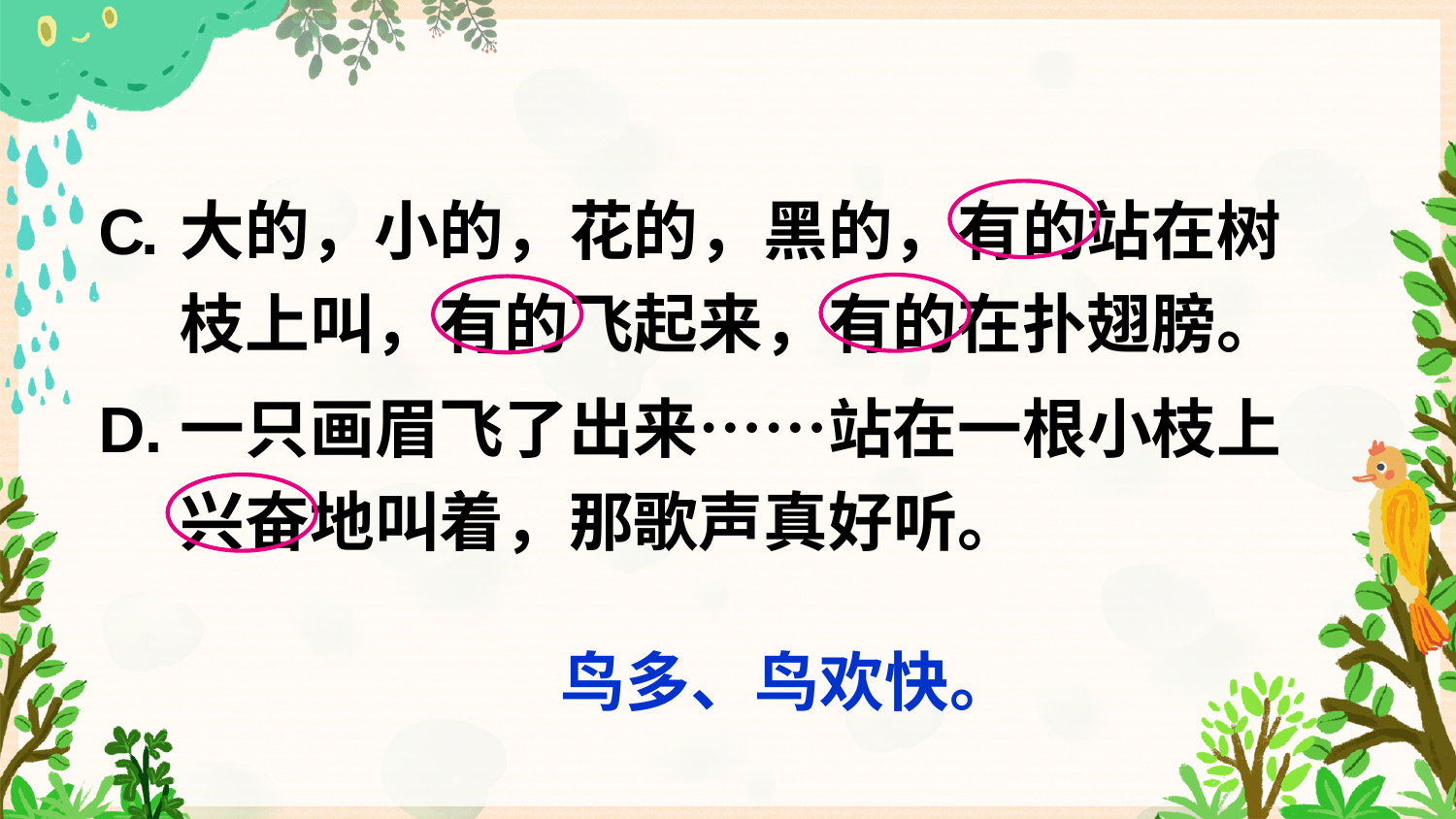

大的，小的，花的，黑的，有的站在树枝上叫，有的飞起来，有的在扑翅膀。
一只画眉飞了出来……站在一根小枝上兴奋地叫着，那歌声真好听。

鸟多、鸟欢快。